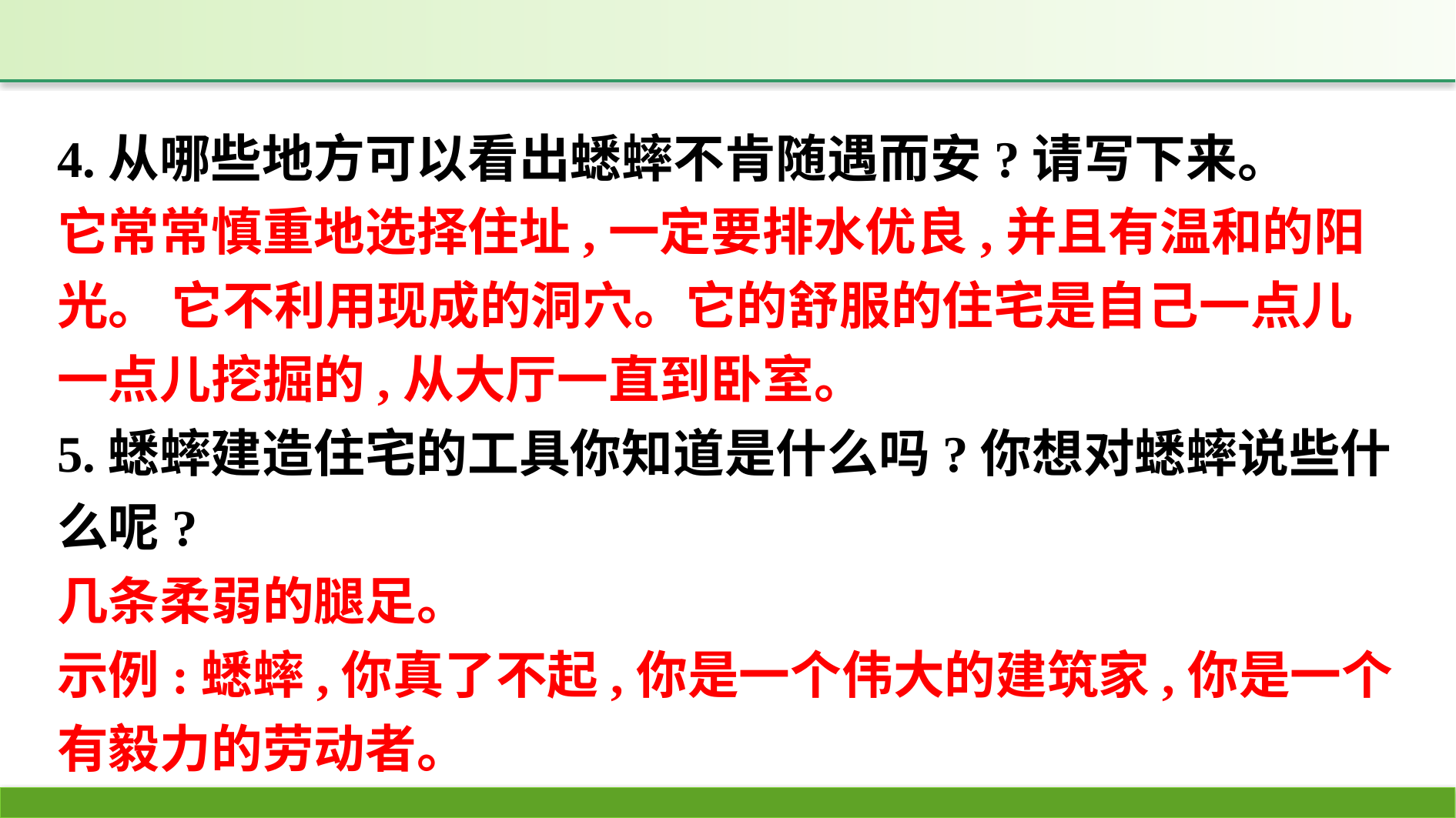

4.从哪些地方可以看出蟋蟀不肯随遇而安?请写下来。
它常常慎重地选择住址,一定要排水优良,并且有温和的阳光。 它不利用现成的洞穴。它的舒服的住宅是自己一点儿一点儿挖掘的,从大厅一直到卧室。
5.蟋蟀建造住宅的工具你知道是什么吗?你想对蟋蟀说些什么呢?
几条柔弱的腿足。
示例:蟋蟀,你真了不起,你是一个伟大的建筑家,你是一个有毅力的劳动者。